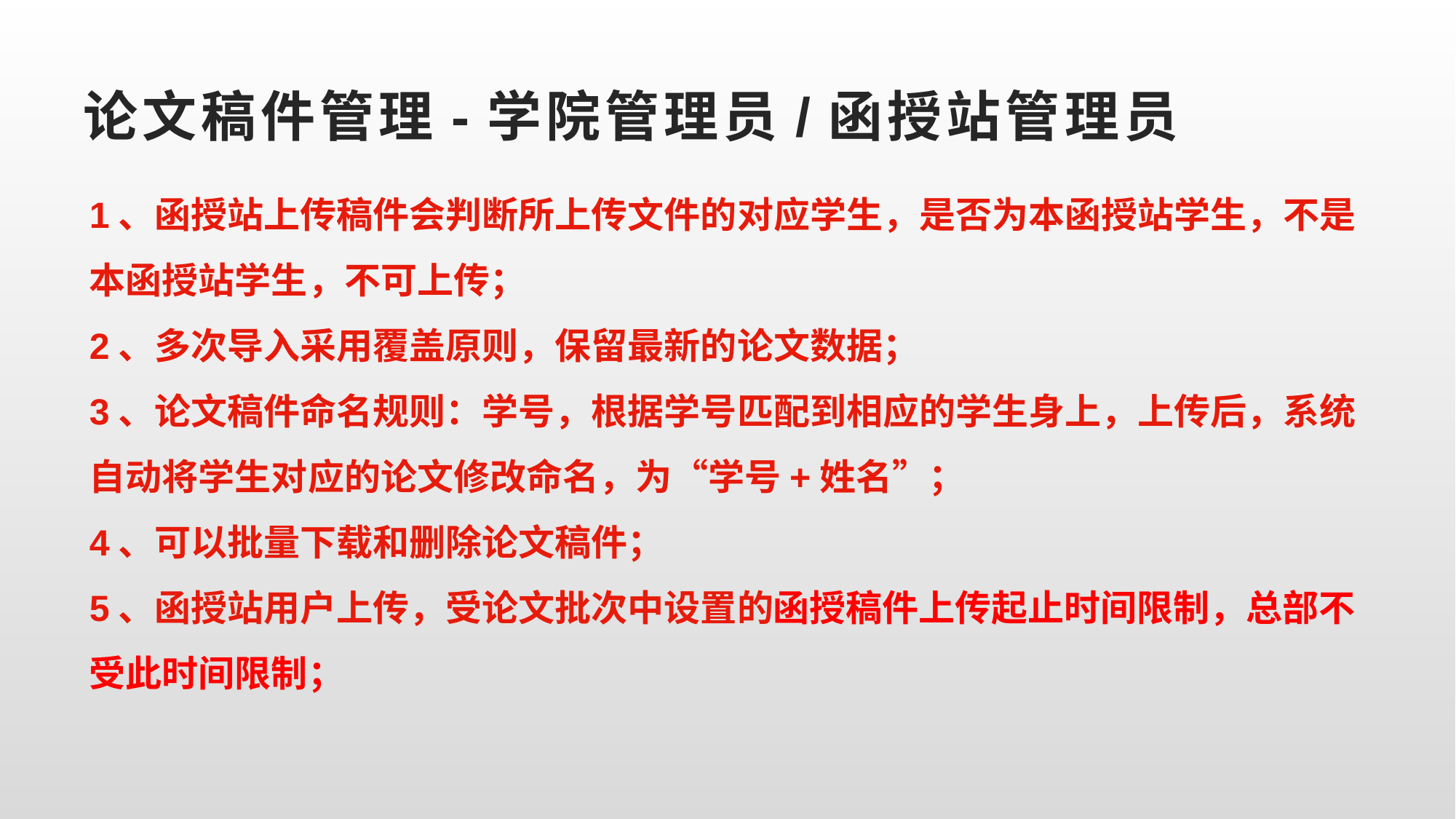

# 论文稿件管理-学院管理员/函授站管理员
1、函授站上传稿件会判断所上传文件的对应学生，是否为本函授站学生，不是本函授站学生，不可上传；
2、多次导入采用覆盖原则，保留最新的论文数据；
3、论文稿件命名规则：学号，根据学号匹配到相应的学生身上，上传后，系统自动将学生对应的论文修改命名，为“学号+姓名”；
4、可以批量下载和删除论文稿件；
5、函授站用户上传，受论文批次中设置的函授稿件上传起止时间限制，总部不受此时间限制；